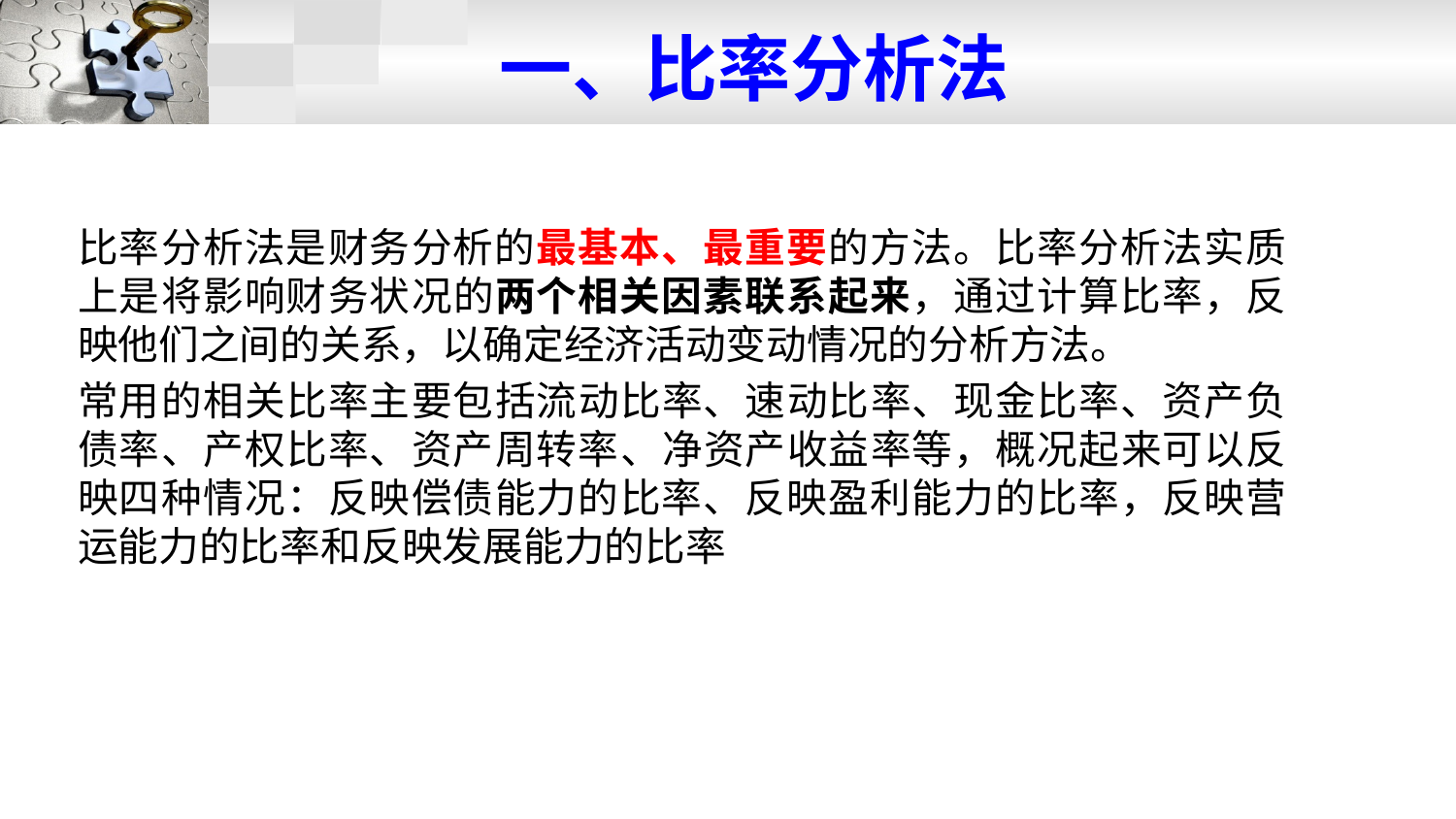

# 一、比率分析法
比率分析法是财务分析的最基本、最重要的方法。比率分析法实质上是将影响财务状况的两个相关因素联系起来，通过计算比率，反映他们之间的关系，以确定经济活动变动情况的分析方法。
常用的相关比率主要包括流动比率、速动比率、现金比率、资产负债率、产权比率、资产周转率、净资产收益率等，概况起来可以反映四种情况：反映偿债能力的比率、反映盈利能力的比率，反映营运能力的比率和反映发展能力的比率